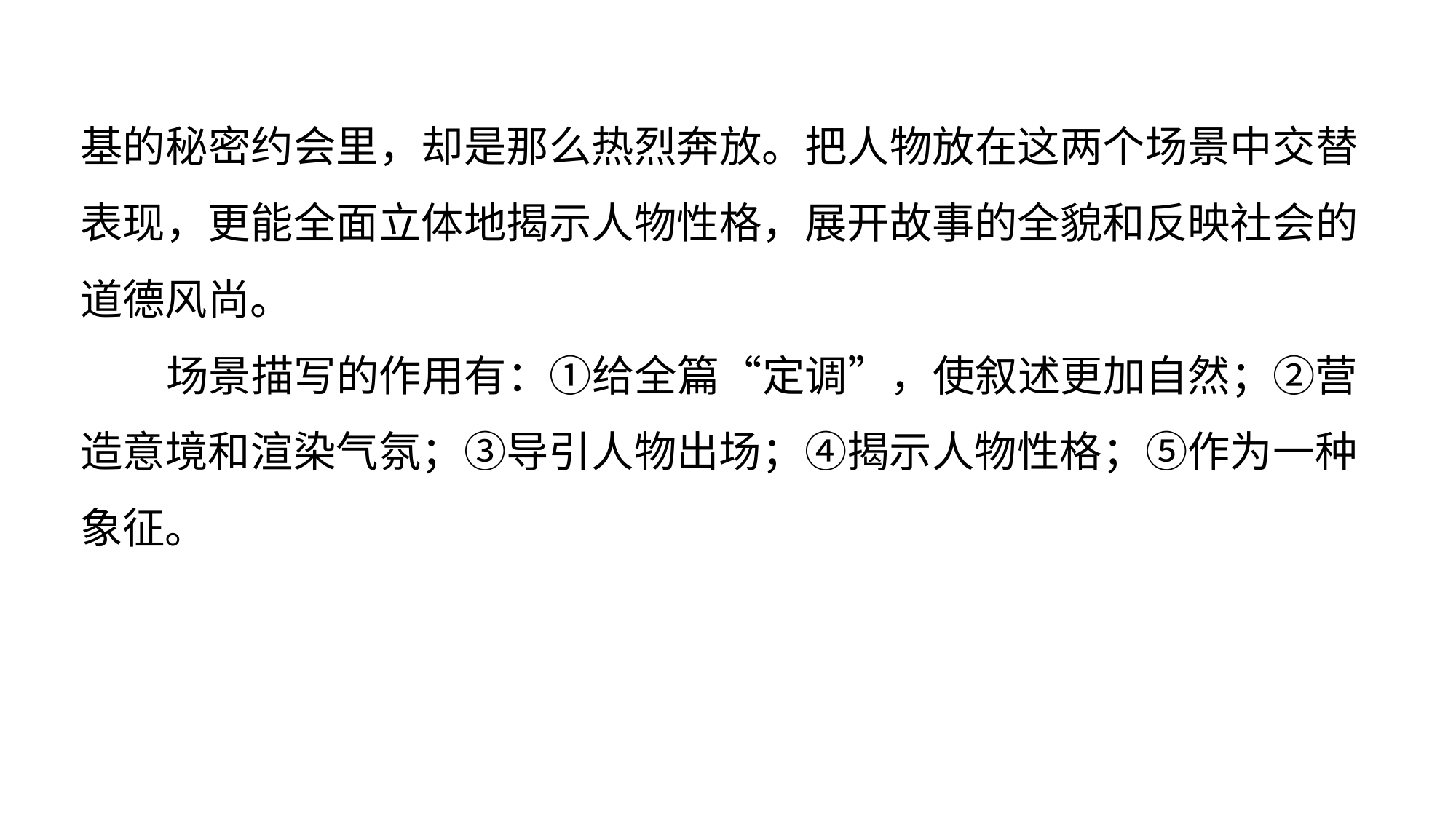

基的秘密约会里，却是那么热烈奔放。把人物放在这两个场景中交替表现，更能全面立体地揭示人物性格，展开故事的全貌和反映社会的道德风尚。
场景描写的作用有：①给全篇“定调”，使叙述更加自然；②营造意境和渲染气氛；③导引人物出场；④揭示人物性格；⑤作为一种象征。